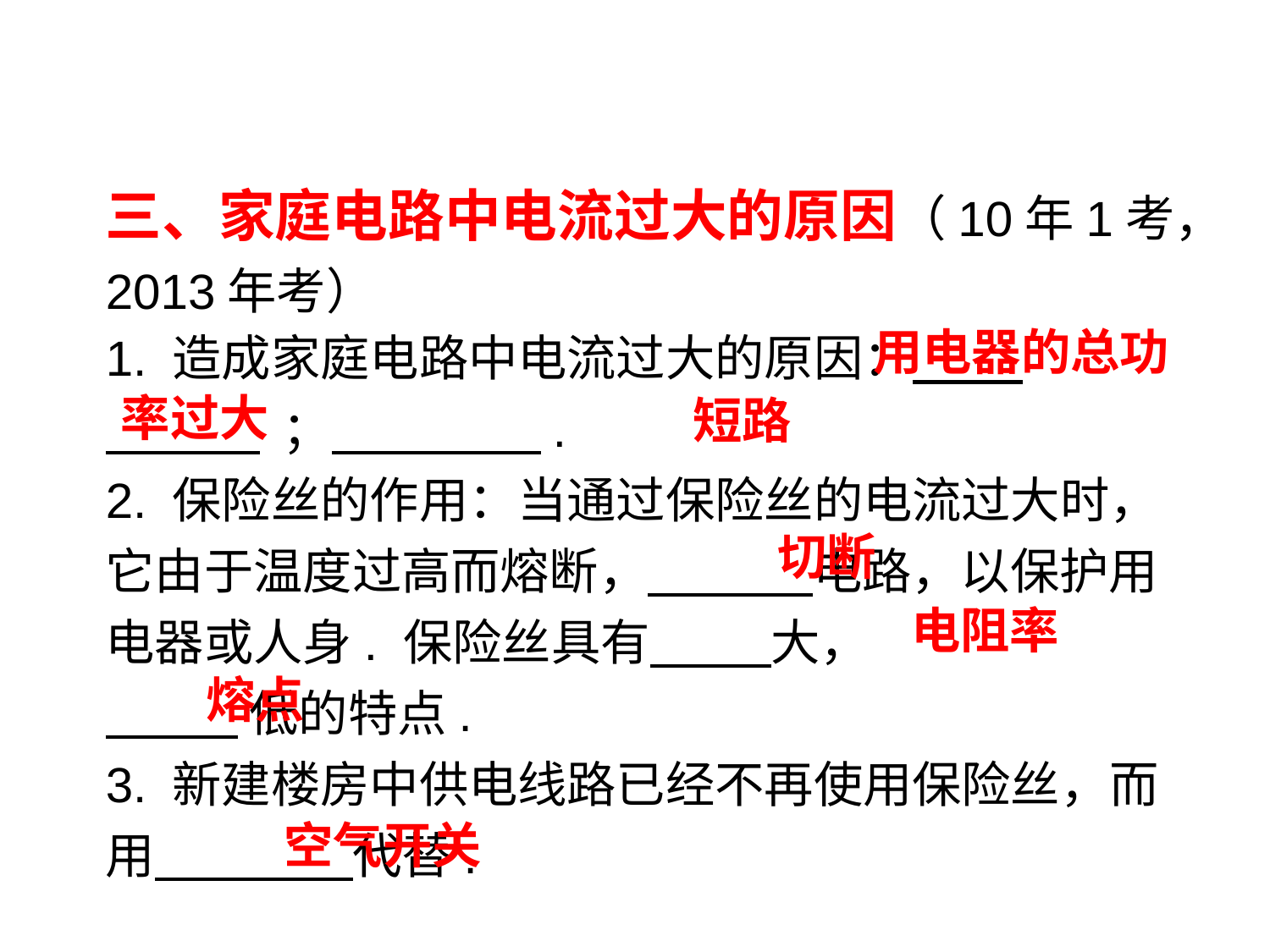

三、家庭电路中电流过大的原因（10年1考，2013年考）
1. 造成家庭电路中电流过大的原因：          .
               ；                   .
2. 保险丝的作用：当通过保险丝的电流过大时，它由于温度过高而熔断，               电路，以保护用电器或人身. 保险丝具有           大，
            低的特点.
3. 新建楼房中供电线路已经不再使用保险丝，而用                  代替.
                                                                  用电器的总功率过大
短路
切断
电阻率
熔点
空气开关